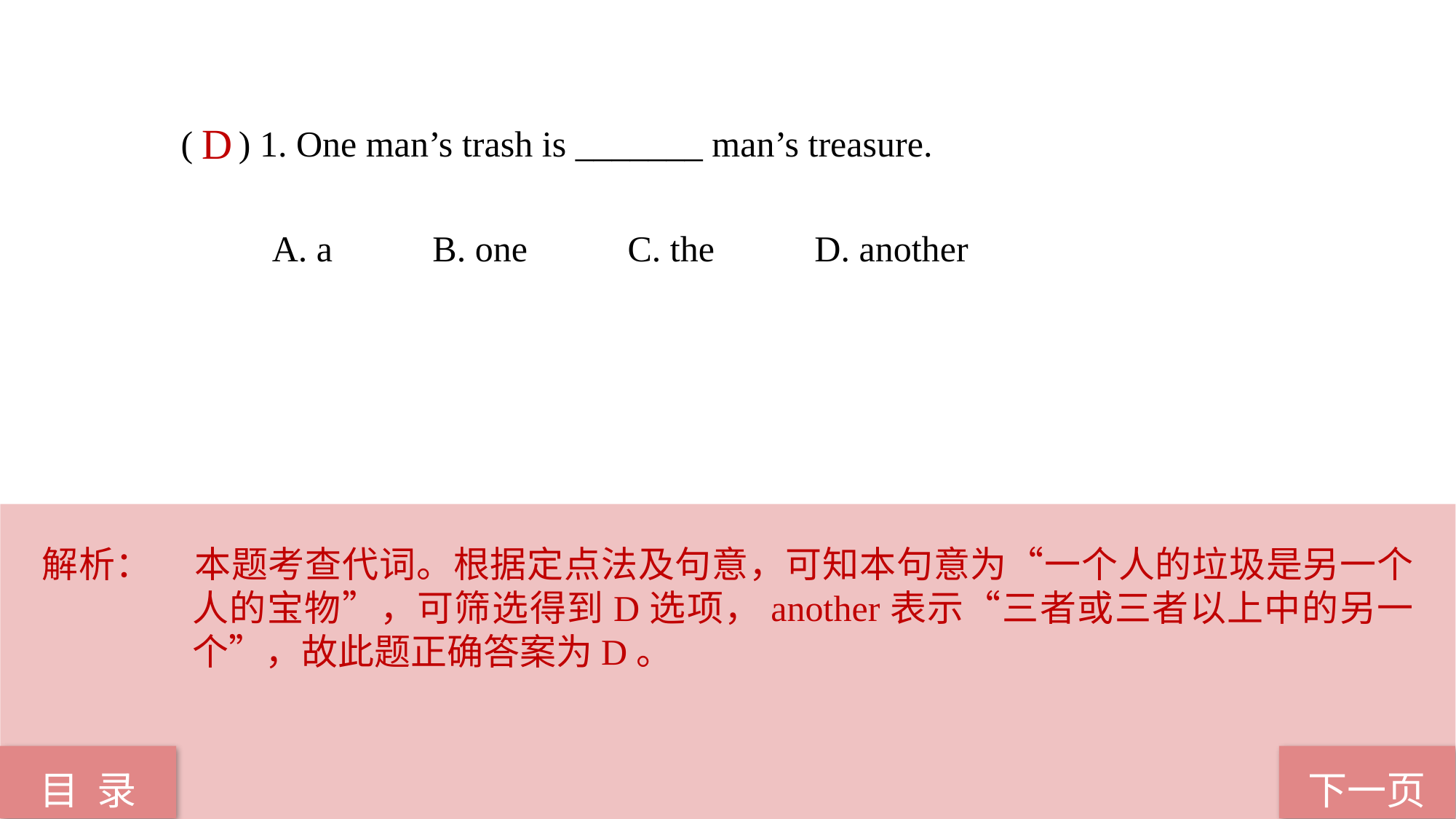

(     ) 1. One man’s trash is _______ man’s treasure.

          A. a           B. one           C. the           D. another
D
解析：	本题考查代词。根据定点法及句意，可知本句意为“一个人的垃圾是另一个人的宝物”，可筛选得到D选项，another表示“三者或三者以上中的另一个”，故此题正确答案为D。